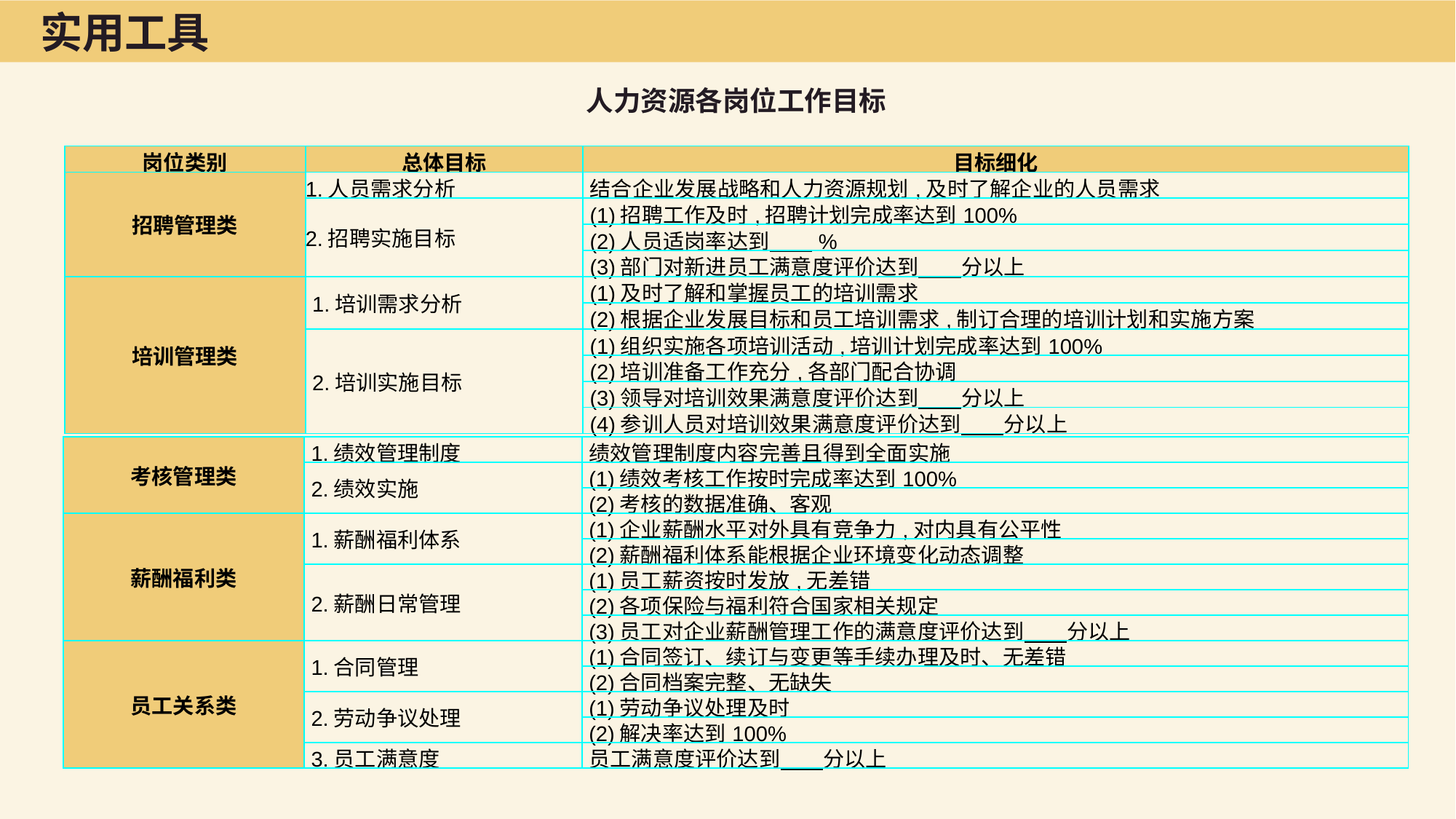

实用工具
人力资源各岗位工作目标
| 岗位类别 | 总体目标 | 目标细化 |
| --- | --- | --- |
| 招聘管理类 | 1.人员需求分析 | 结合企业发展战略和人力资源规划,及时了解企业的人员需求 |
|  | 2.招聘实施目标 | (1)招聘工作及时,招聘计划完成率达到100% |
|  |  | (2)人员适岗率达到　　% |
|  |  | (3)部门对新进员工满意度评价达到　　分以上 |
| 培训管理类 | 1.培训需求分析 | (1)及时了解和掌握员工的培训需求 |
|  |  | (2)根据企业发展目标和员工培训需求,制订合理的培训计划和实施方案 |
|  | 2.培训实施目标 | (1)组织实施各项培训活动,培训计划完成率达到100% |
|  |  | (2)培训准备工作充分,各部门配合协调 |
|  |  | (3)领导对培训效果满意度评价达到　　分以上 |
|  |  | (4)参训人员对培训效果满意度评价达到　　分以上 |
| 考核管理类 | 1.绩效管理制度 | 绩效管理制度内容完善且得到全面实施 |
| --- | --- | --- |
|  | 2.绩效实施 | (1)绩效考核工作按时完成率达到100% |
|  |  | (2)考核的数据准确、客观 |
| 薪酬福利类 | 1.薪酬福利体系 | (1)企业薪酬水平对外具有竞争力,对内具有公平性 |
|  |  | (2)薪酬福利体系能根据企业环境变化动态调整 |
|  | 2.薪酬日常管理 | (1)员工薪资按时发放,无差错 |
|  |  | (2)各项保险与福利符合国家相关规定 |
|  |  | (3)员工对企业薪酬管理工作的满意度评价达到　　分以上 |
| 员工关系类 | 1.合同管理 | (1)合同签订、续订与变更等手续办理及时、无差错 |
|  |  | (2)合同档案完整、无缺失 |
|  | 2.劳动争议处理 | (1)劳动争议处理及时 |
|  |  | (2)解决率达到100% |
|  | 3.员工满意度 | 员工满意度评价达到　　分以上 |